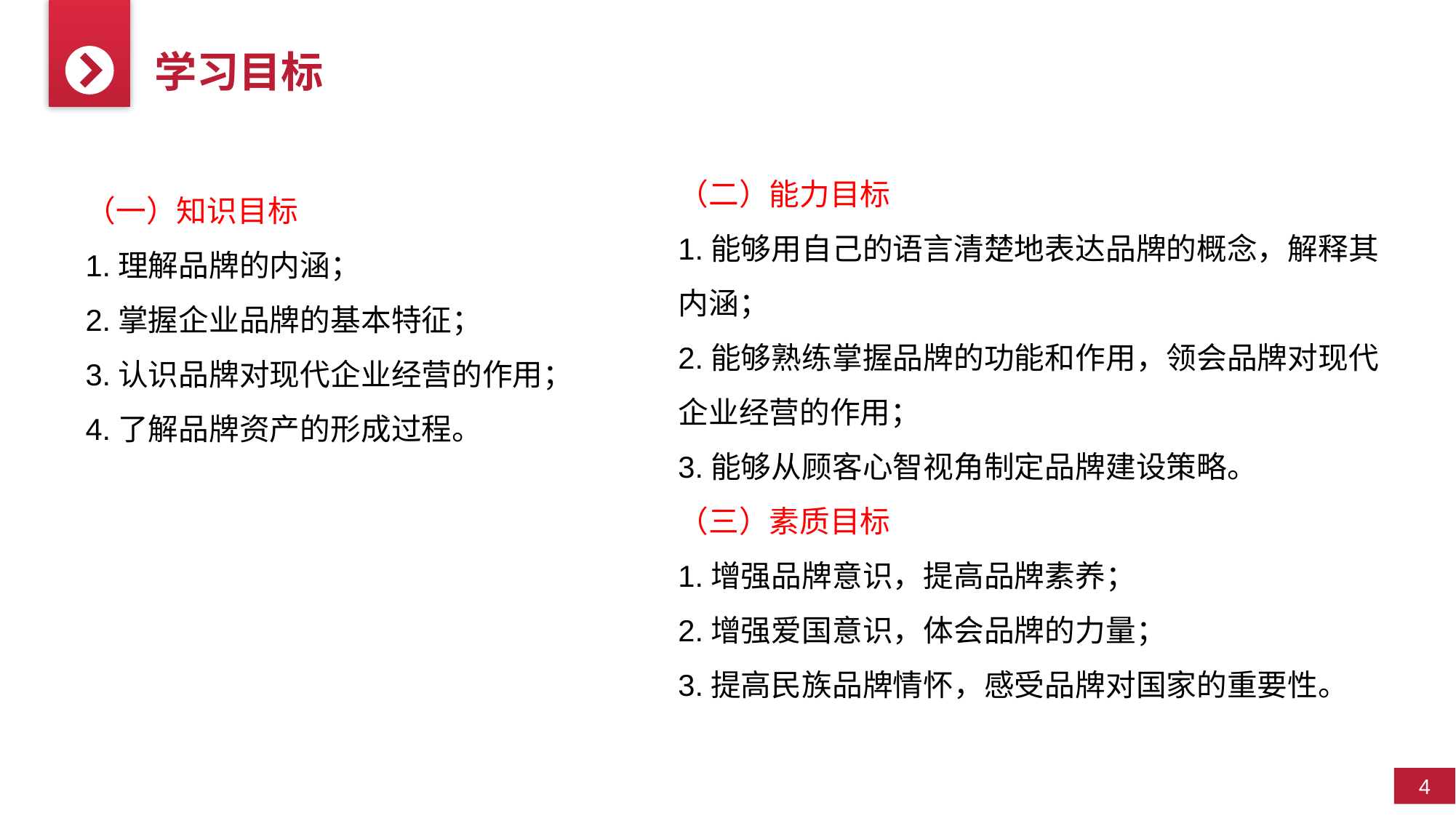

学习目标
（二）能力目标
1.能够用自己的语言清楚地表达品牌的概念，解释其内涵；
2.能够熟练掌握品牌的功能和作用，领会品牌对现代企业经营的作用；
3.能够从顾客心智视角制定品牌建设策略。
（三）素质目标
1.增强品牌意识，提高品牌素养；
2.增强爱国意识，体会品牌的力量；
3.提高民族品牌情怀，感受品牌对国家的重要性。
（一）知识目标
1.理解品牌的内涵；
2.掌握企业品牌的基本特征；
3.认识品牌对现代企业经营的作用；
4.了解品牌资产的形成过程。